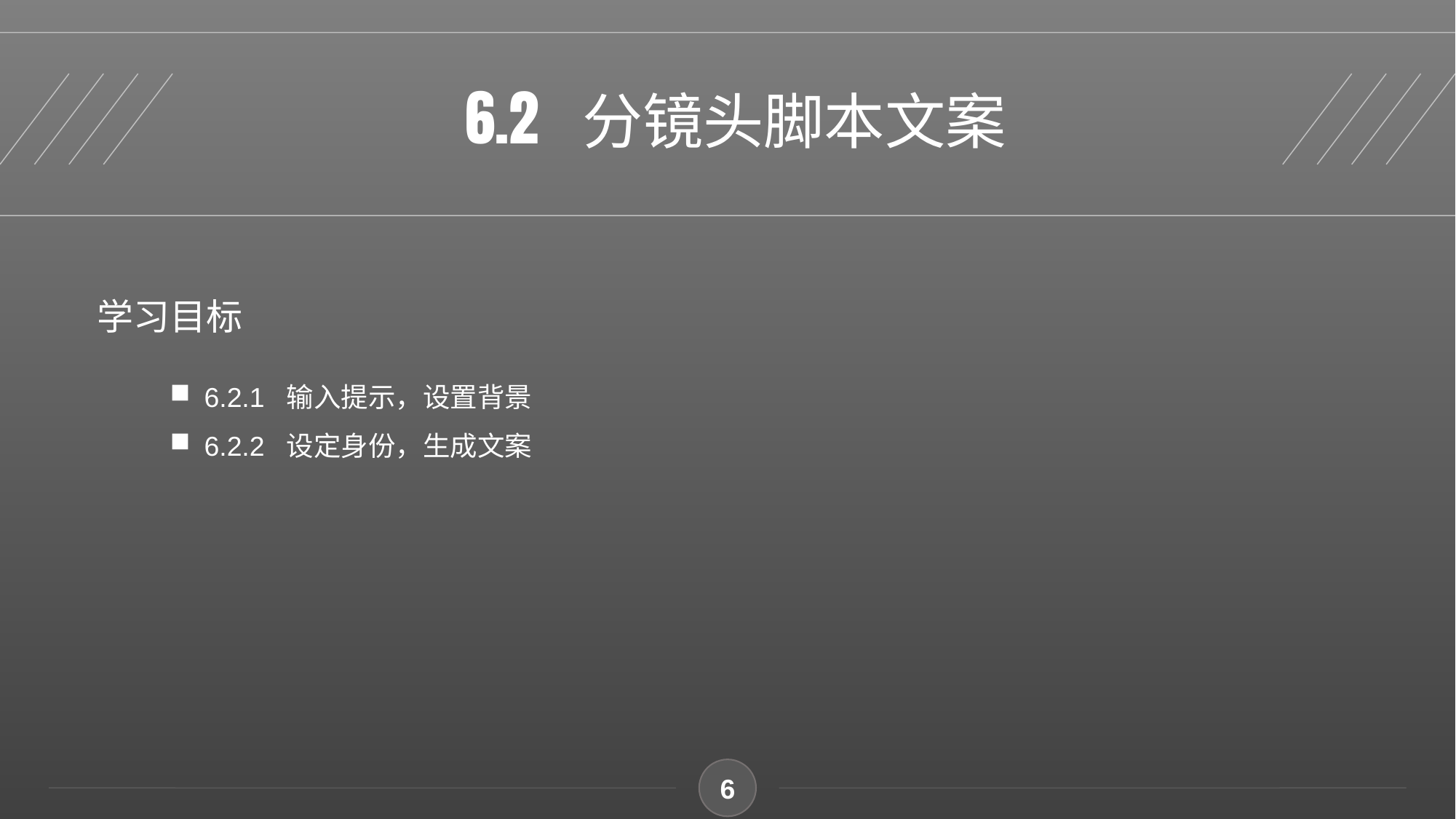

6.2  分镜头脚本文案

学习目标
6.2.1  输入提示，设置背景
6.2.2  设定身份，生成文案